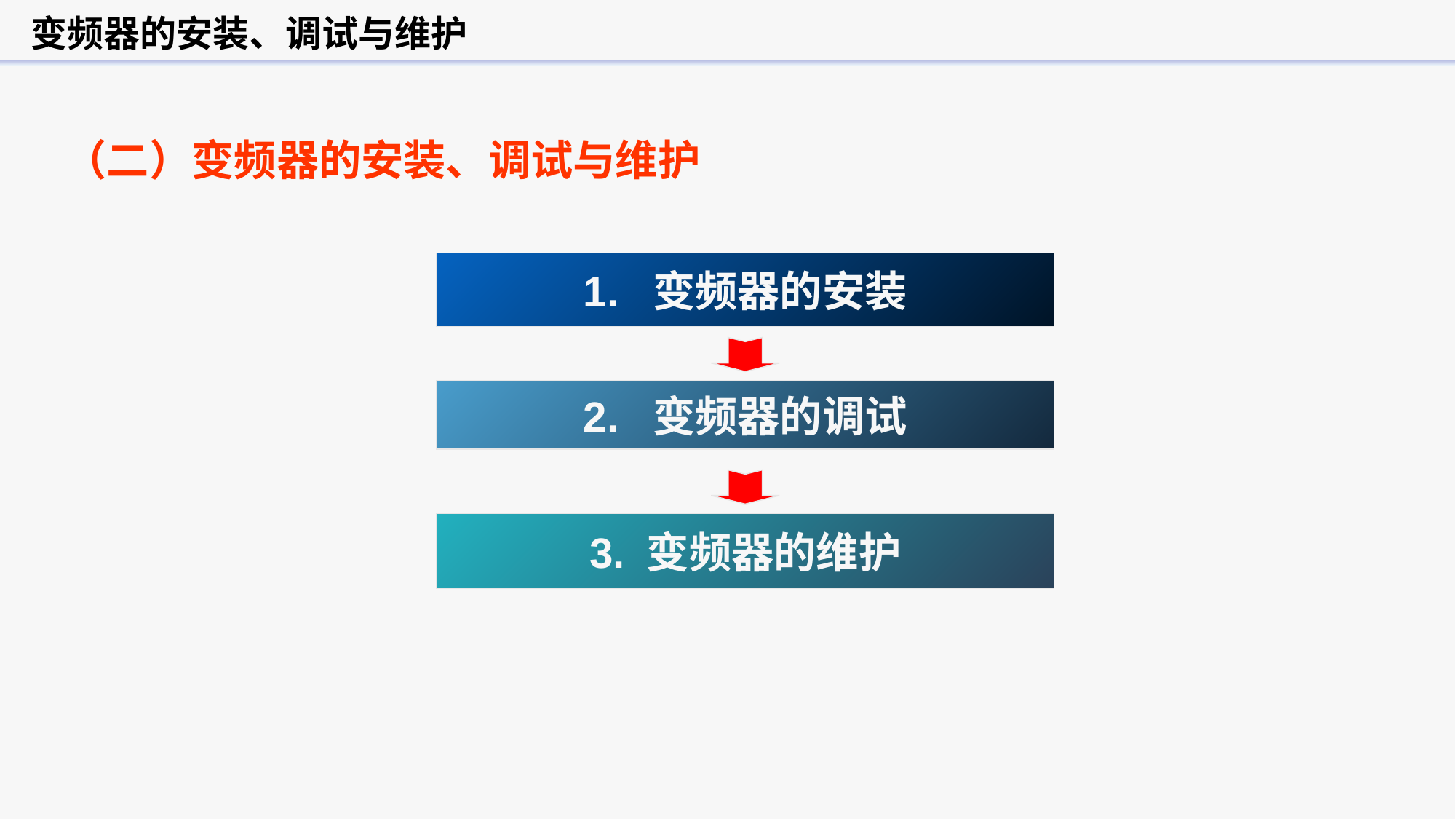

变频器的安装、调试与维护

（二）变频器的安装、调试与维护
1.  变频器的安装

2.  变频器的调试

3. 变频器的维护